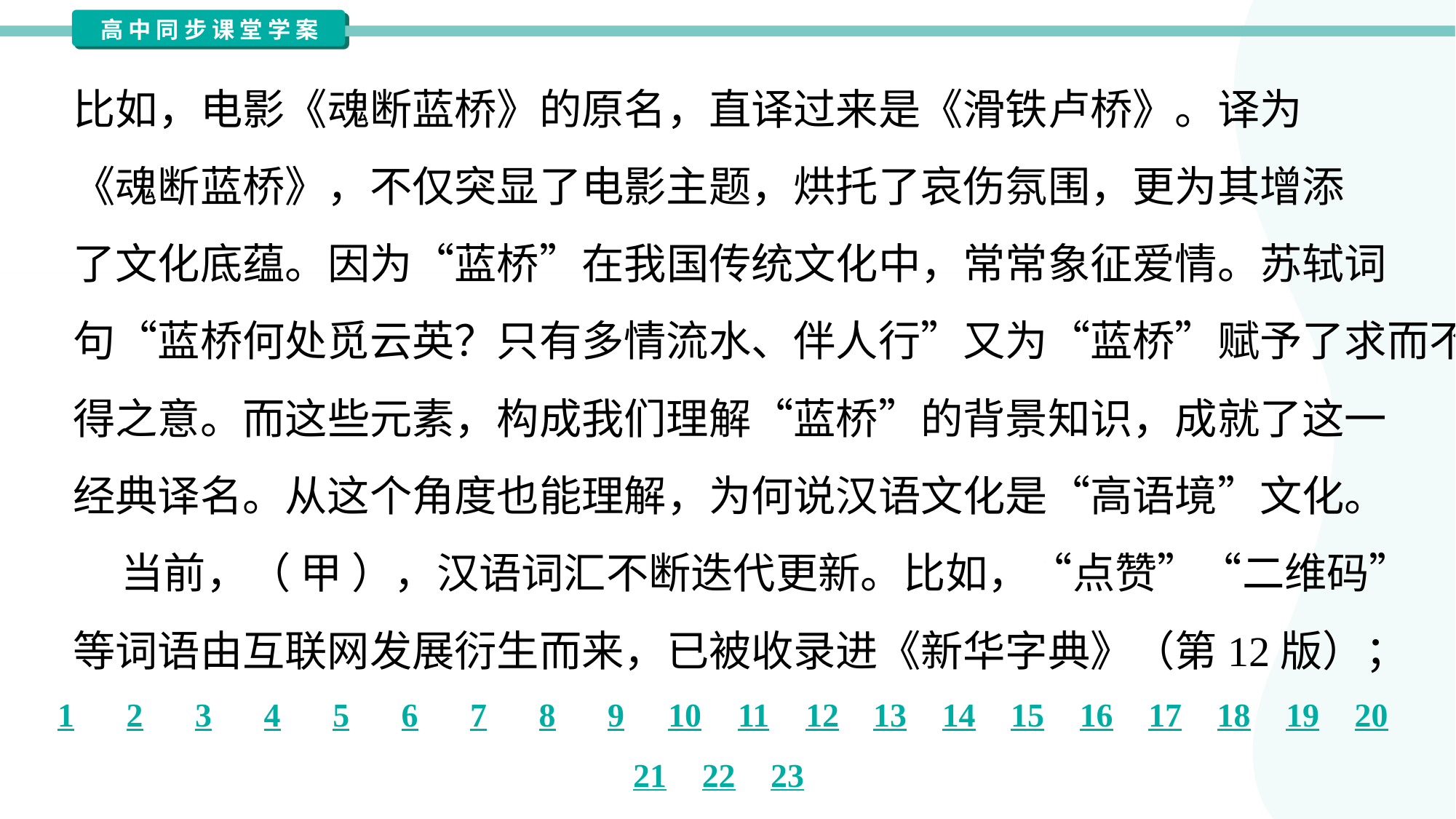

比如，电影《魂断蓝桥》的原名，直译过来是《滑铁卢桥》。译为
《魂断蓝桥》，不仅突显了电影主题，烘托了哀伤氛围，更为其增添
了文化底蕴。因为“蓝桥”在我国传统文化中，常常象征爱情。苏轼词
句“蓝桥何处觅云英？只有多情流水、伴人行”又为“蓝桥”赋予了求而不
得之意。而这些元素，构成我们理解“蓝桥”的背景知识，成就了这一
经典译名。从这个角度也能理解，为何说汉语文化是“高语境”文化。
    当前，（ 甲 ），汉语词汇不断迭代更新。比如，“点赞”“二维码”
等词语由互联网发展衍生而来，已被收录进《新华字典》（第12版）；